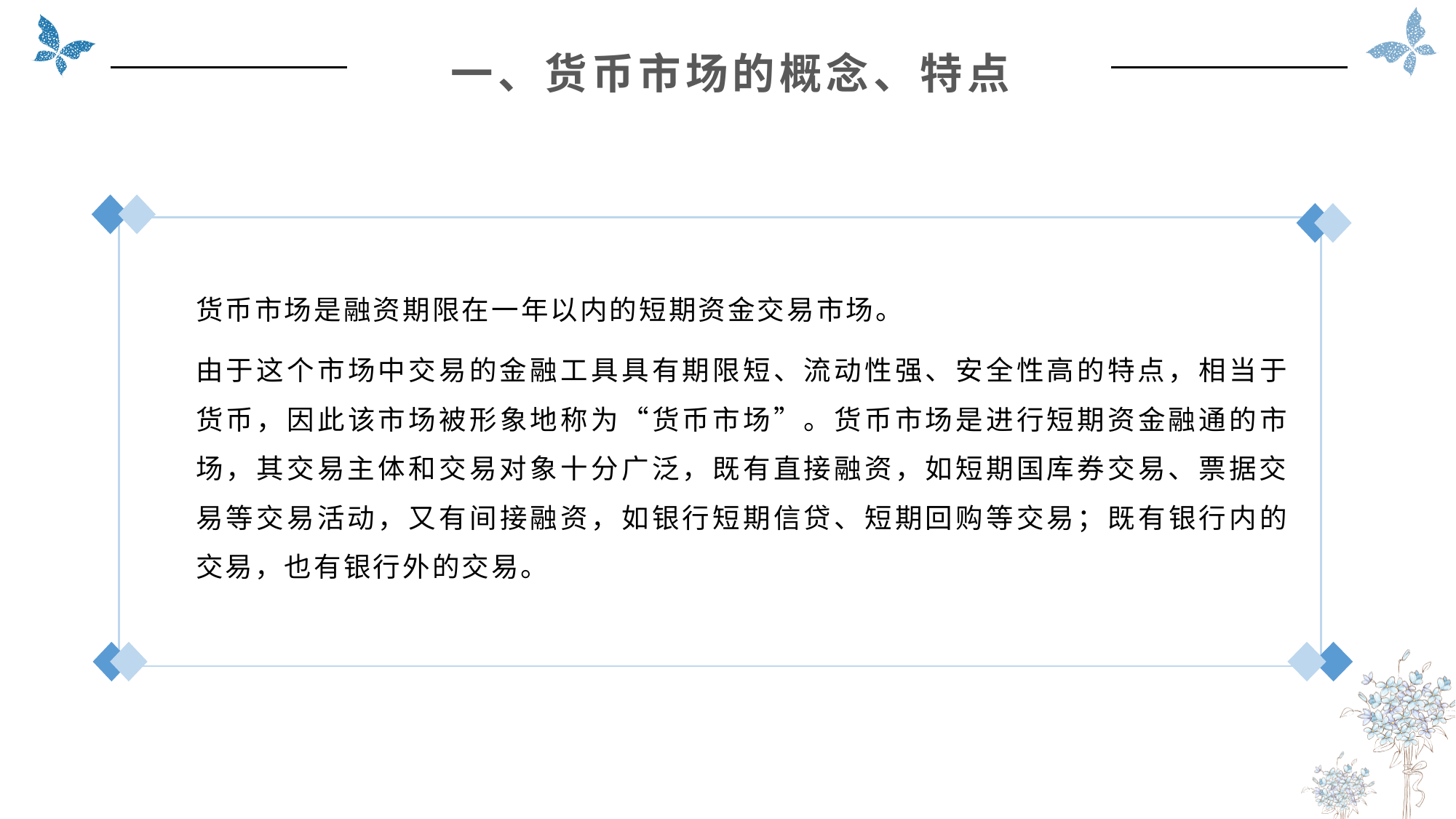

一、货币市场的概念、特点

货币市场是融资期限在一年以内的短期资金交易市场。
由于这个市场中交易的金融工具具有期限短、流动性强、安全性高的特点，相当于货币，因此该市场被形象地称为“货币市场”。货币市场是进行短期资金融通的市场，其交易主体和交易对象十分广泛，既有直接融资，如短期国库券交易、票据交易等交易活动，又有间接融资，如银行短期信贷、短期回购等交易；既有银行内的交易，也有银行外的交易。